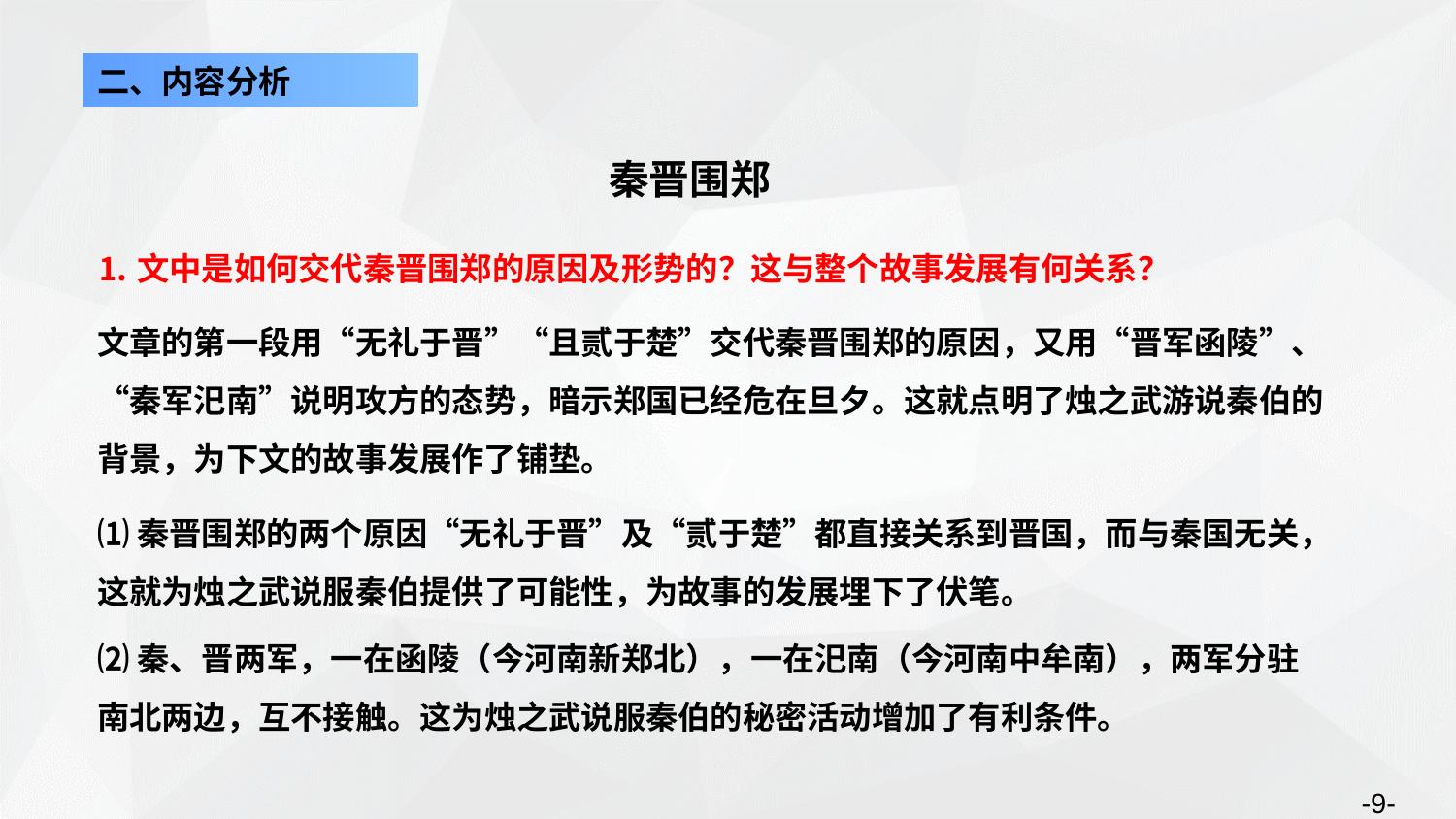

二、内容分析
秦晋围郑
⒈文中是如何交代秦晋围郑的原因及形势的？这与整个故事发展有何关系？
文章的第一段用“无礼于晋”“且贰于楚”交代秦晋围郑的原因，又用“晋军函陵”、“秦军汜南”说明攻方的态势，暗示郑国已经危在旦夕。这就点明了烛之武游说秦伯的背景，为下文的故事发展作了铺垫。
⑴秦晋围郑的两个原因“无礼于晋”及“贰于楚”都直接关系到晋国，而与秦国无关，这就为烛之武说服秦伯提供了可能性，为故事的发展埋下了伏笔。
⑵秦、晋两军，一在函陵（今河南新郑北），一在汜南（今河南中牟南），两军分驻南北两边，互不接触。这为烛之武说服秦伯的秘密活动增加了有利条件。
-9-